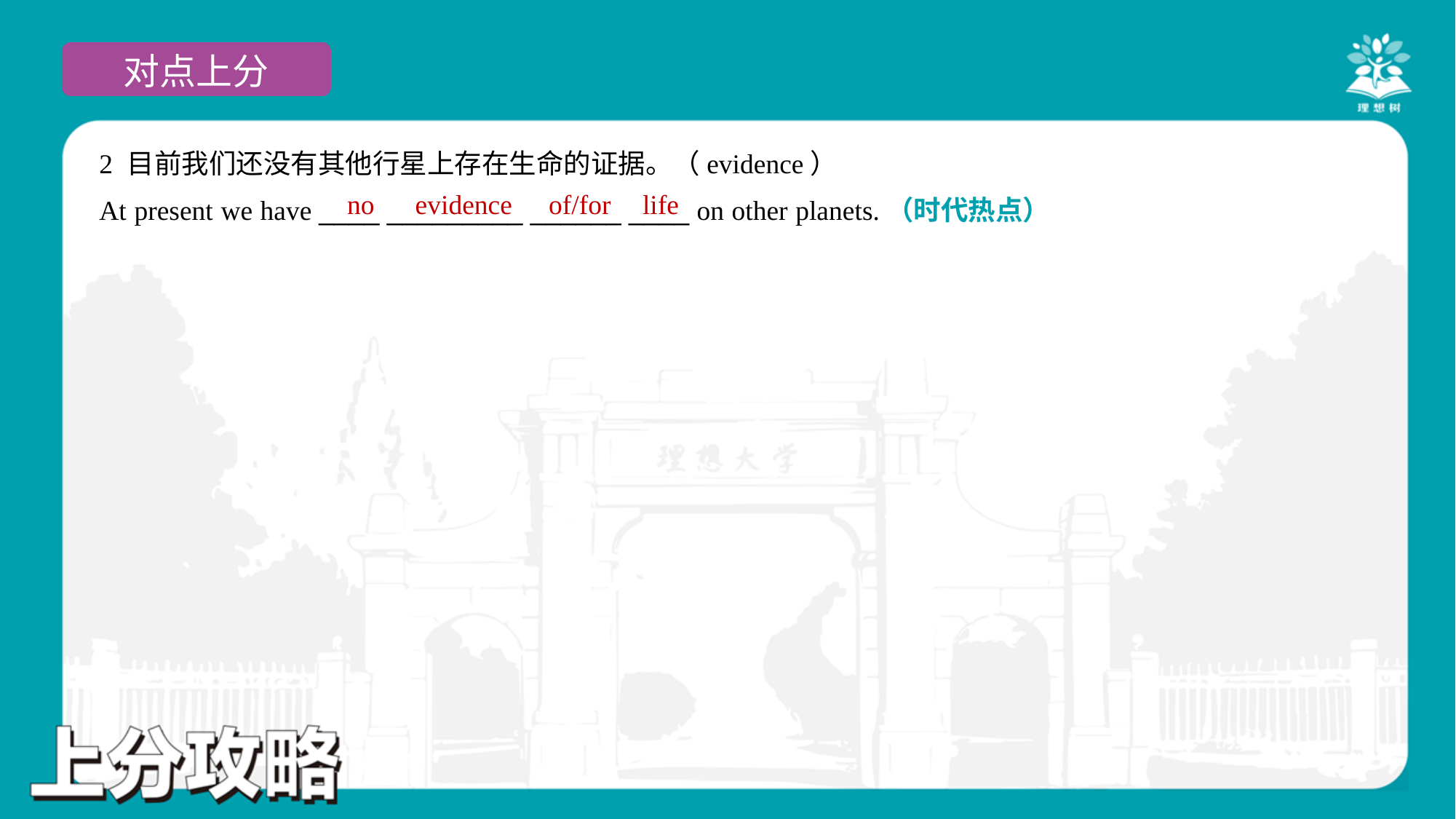

2 目前我们还没有其他行星上存在生命的证据。（evidence）
At present we have ____ _________ ______ ____ on other planets.（时代热点）
no
evidence
of/for
life